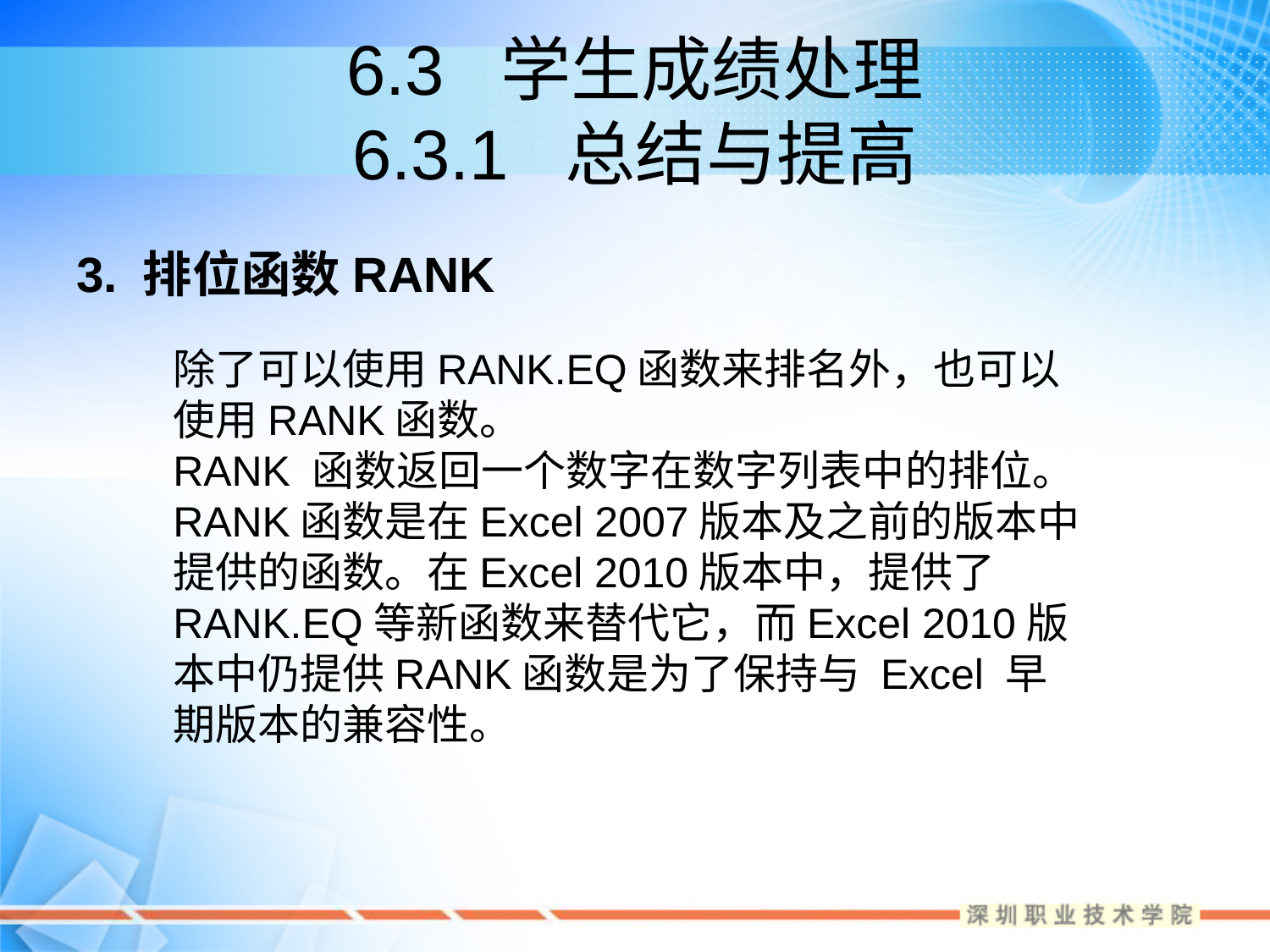

# 6.3  学生成绩处理 6.3.1  总结与提高

3. 排位函数RANK
除了可以使用RANK.EQ函数来排名外，也可以使用RANK函数。
RANK 函数返回一个数字在数字列表中的排位。RANK函数是在Excel 2007版本及之前的版本中提供的函数。在Excel 2010版本中，提供了RANK.EQ等新函数来替代它，而Excel 2010版本中仍提供RANK函数是为了保持与 Excel 早期版本的兼容性。